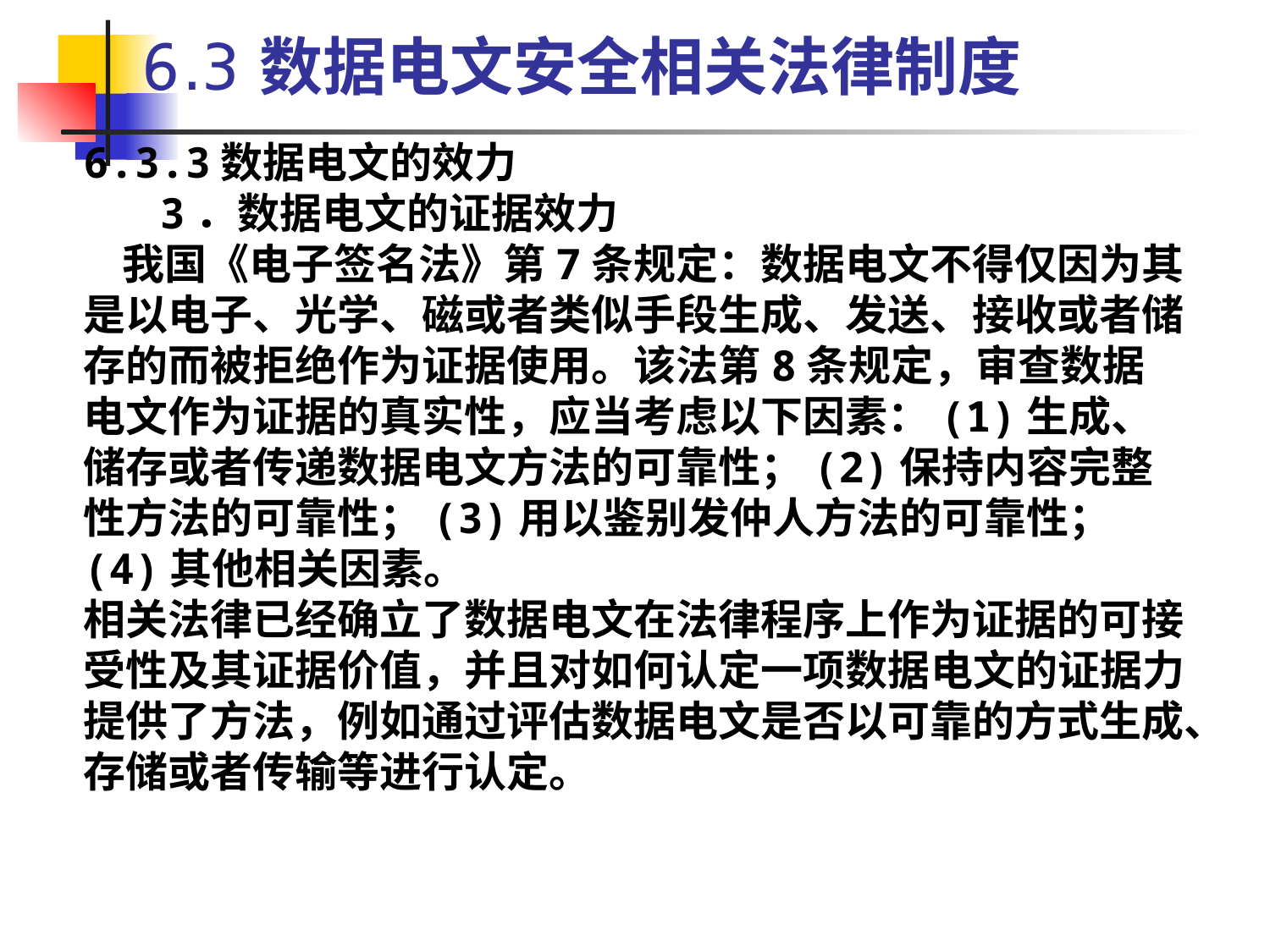

6.3数据电文安全相关法律制度
6.3.3数据电文的效力
   3．数据电文的证据效力
   我国《电子签名法》第7条规定：数据电文不得仅因为其是以电子、光学、磁或者类似手段生成、发送、接收或者储存的而被拒绝作为证据使用。该法第8条规定，审查数据电文作为证据的真实性，应当考虑以下因素：(1)生成、储存或者传递数据电文方法的可靠性；(2)保持内容完整性方法的可靠性；(3)用以鉴别发仲人方法的可靠性；(4)其他相关因素。
相关法律已经确立了数据电文在法律程序上作为证据的可接受性及其证据价值，并且对如何认定一项数据电文的证据力提供了方法，例如通过评估数据电文是否以可靠的方式生成、存储或者传输等进行认定。